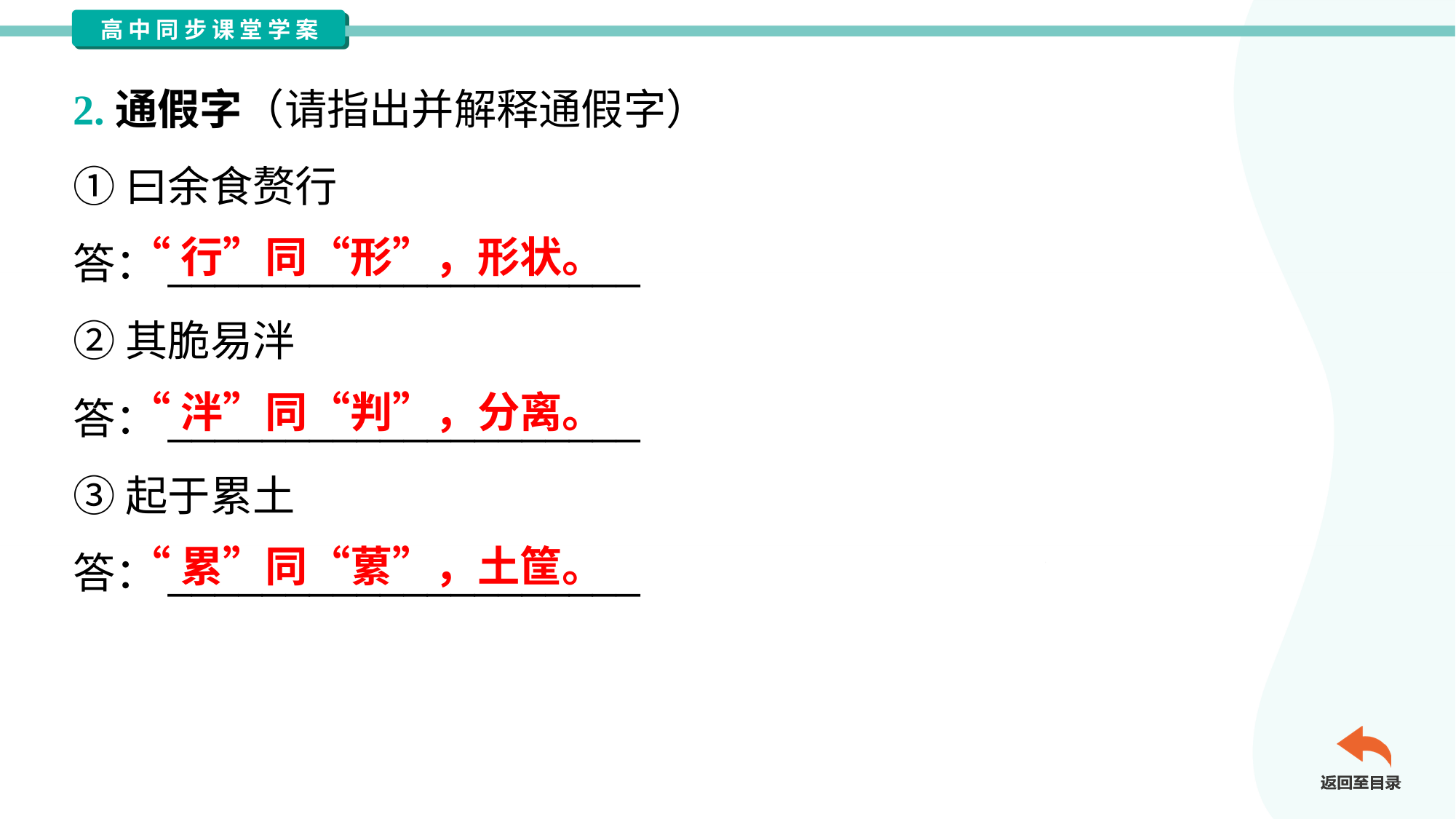

2.通假字（请指出并解释通假字）
①曰余食赘行
答：____________________
②其脆易泮
答：____________________
③起于累土
答：____________________
“行”同“形”，形状。
“泮”同“判”，分离。
“累”同“蔂”，土筐。